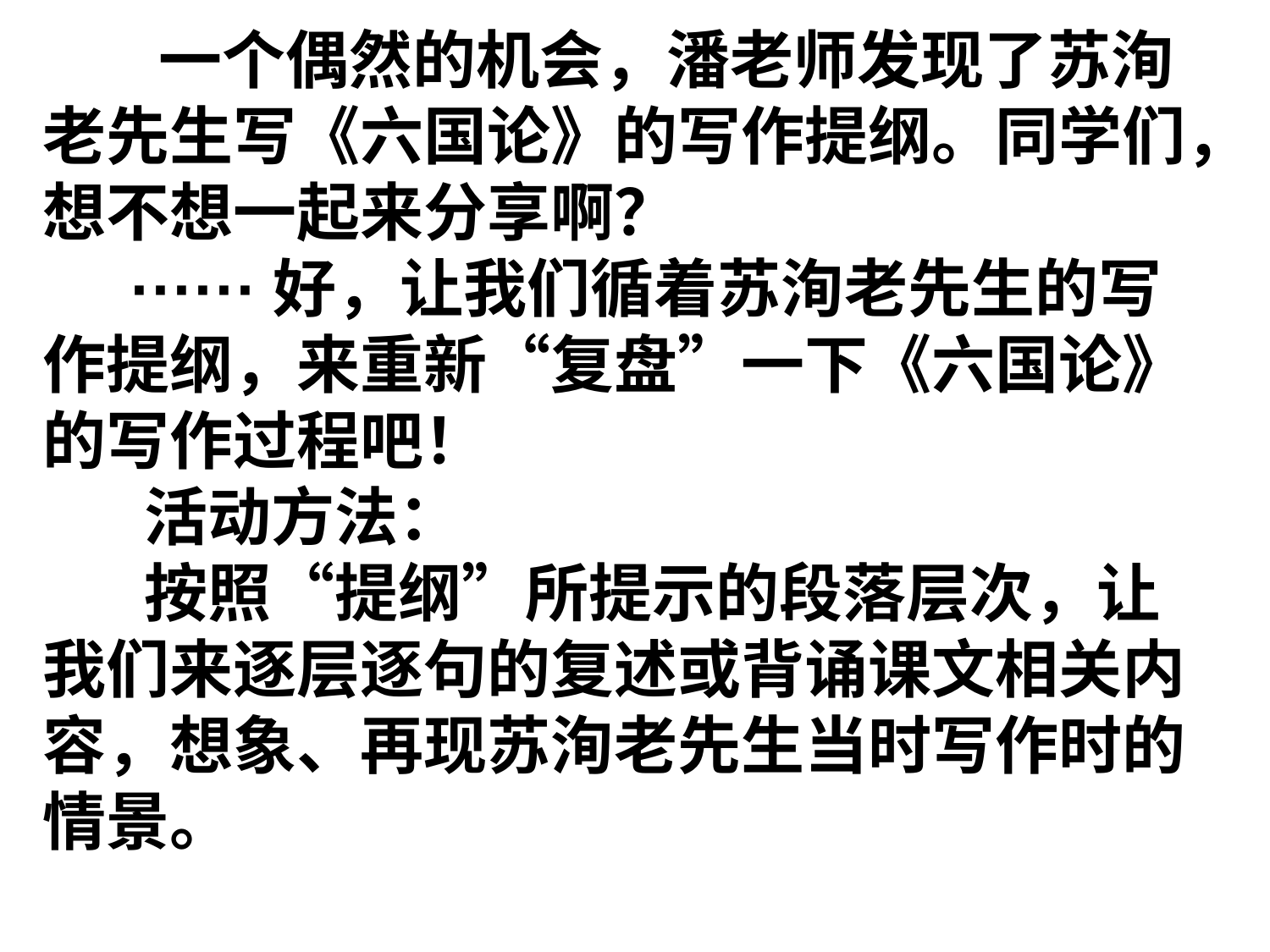

一个偶然的机会，潘老师发现了苏洵老先生写《六国论》的写作提纲。同学们，想不想一起来分享啊？
     ······好，让我们循着苏洵老先生的写作提纲，来重新“复盘”一下《六国论》的写作过程吧！
      活动方法：
      按照“提纲”所提示的段落层次，让我们来逐层逐句的复述或背诵课文相关内容，想象、再现苏洵老先生当时写作时的情景。